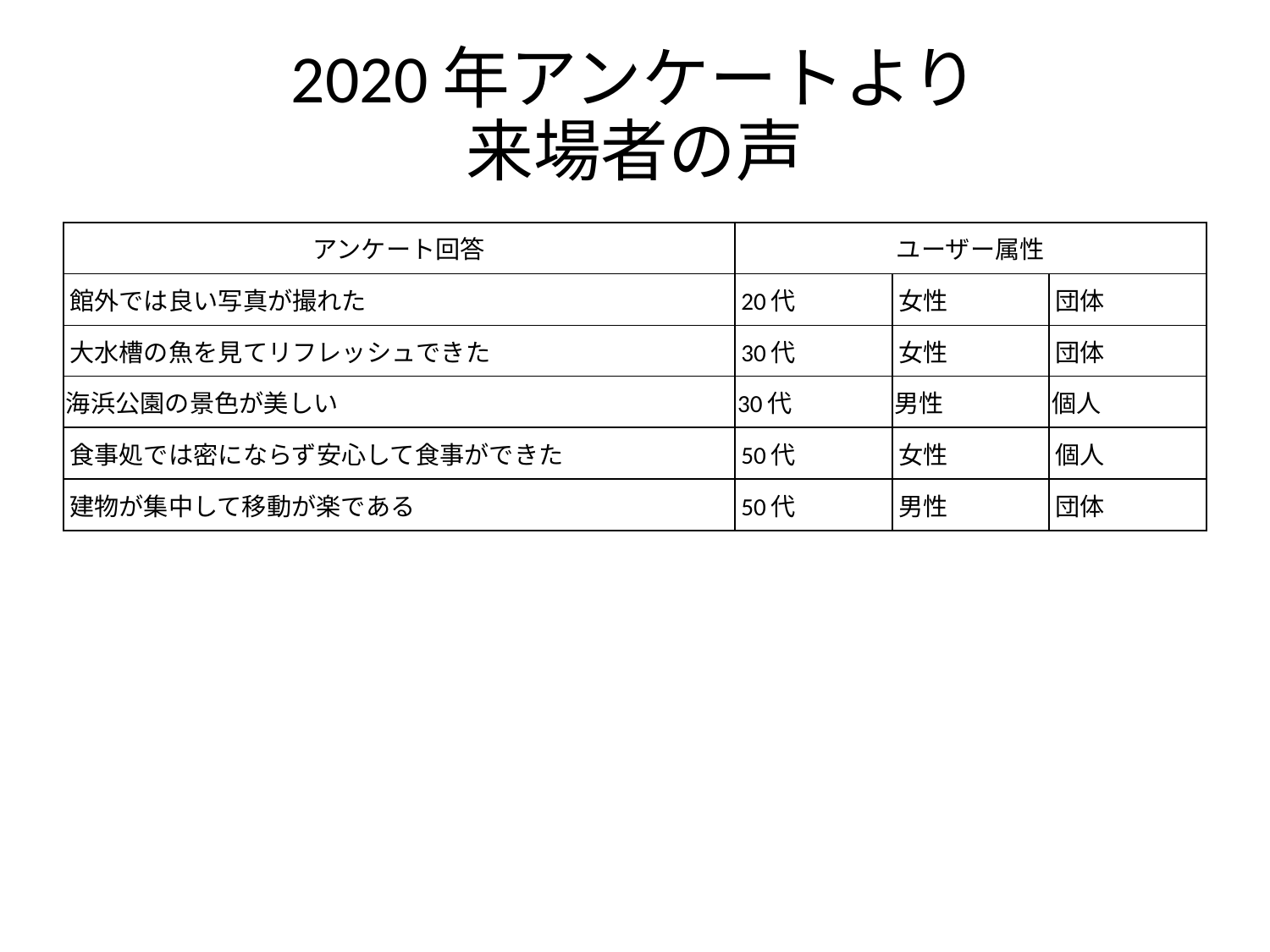

# 2020年アンケートより 来場者の声
| アンケート回答 | ユーザー属性 |  |  |
| --- | --- | --- | --- |
| 館外では良い写真が撮れた | 20代 | 女性 | 団体 |
| 大水槽の魚を見てリフレッシュできた | 30代 | 女性 | 団体 |
| 海浜公園の景色が美しい | 30代 | 男性 | 個人 |
| 食事処では密にならず安心して食事ができた | 50代 | 女性 | 個人 |
| 建物が集中して移動が楽である | 50代 | 男性 | 団体 |